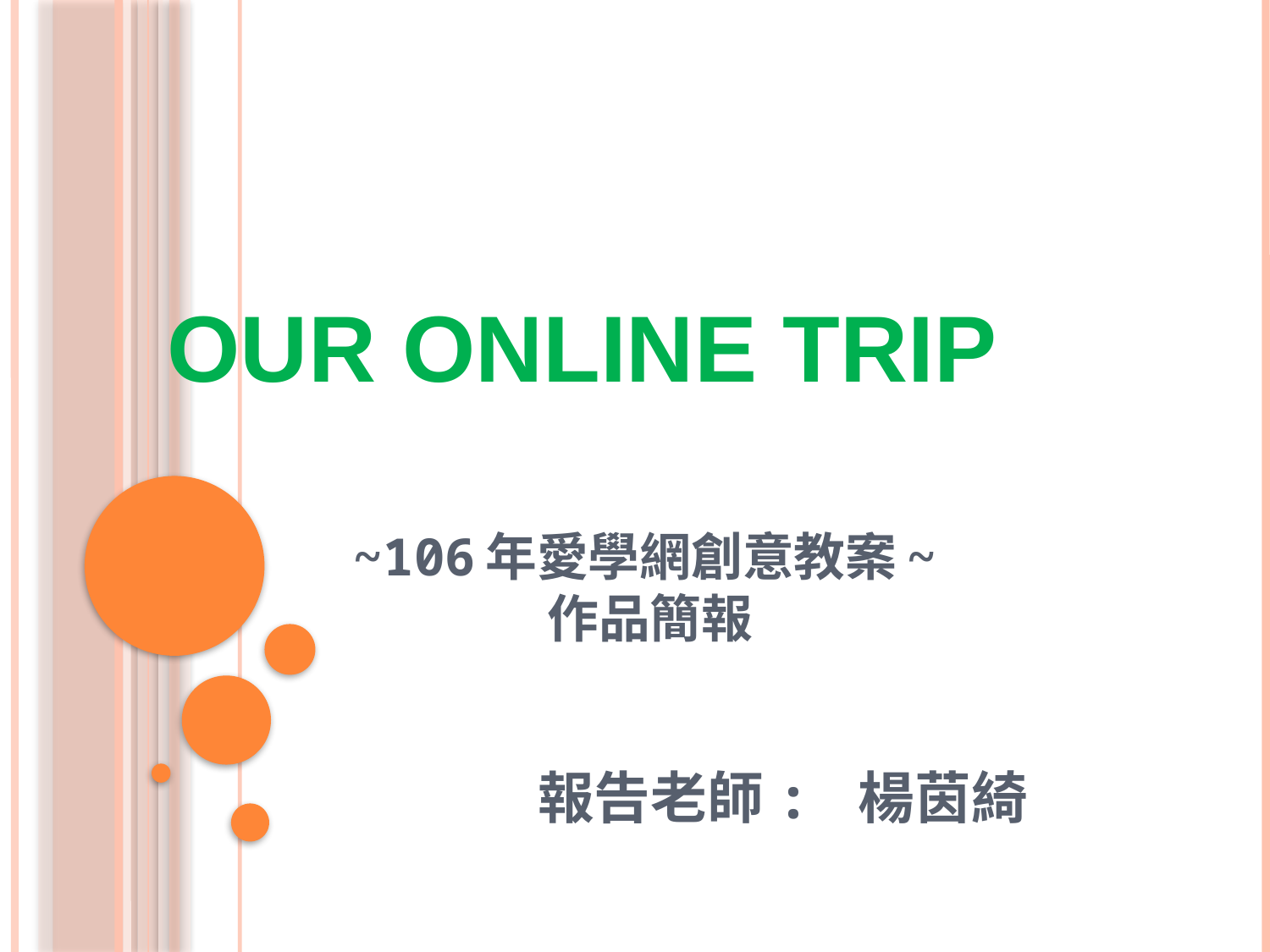

# OUR ONLINE TRIP ~106年愛學網創意教案~ 作品簡報
               報告老師: 楊茵綺